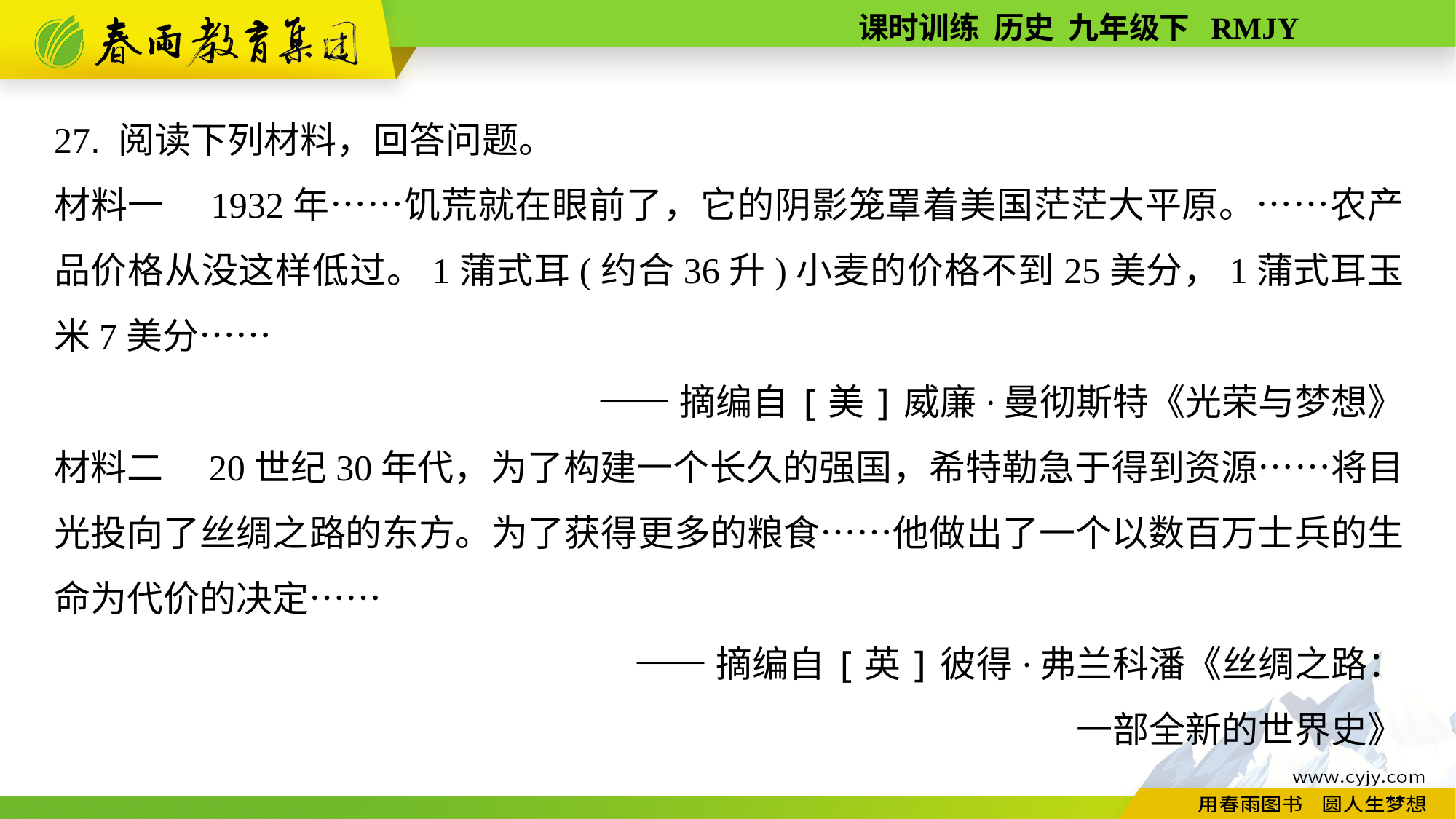

27. 阅读下列材料，回答问题。
材料一　1932年……饥荒就在眼前了，它的阴影笼罩着美国茫茫大平原。……农产品价格从没这样低过。1蒲式耳(约合36升)小麦的价格不到25美分，1蒲式耳玉米7美分……
——摘编自[美]威廉·曼彻斯特《光荣与梦想》
材料二　20世纪30年代，为了构建一个长久的强国，希特勒急于得到资源……将目光投向了丝绸之路的东方。为了获得更多的粮食……他做出了一个以数百万士兵的生命为代价的决定……
——摘编自[英]彼得·弗兰科潘《丝绸之路：
一部全新的世界史》